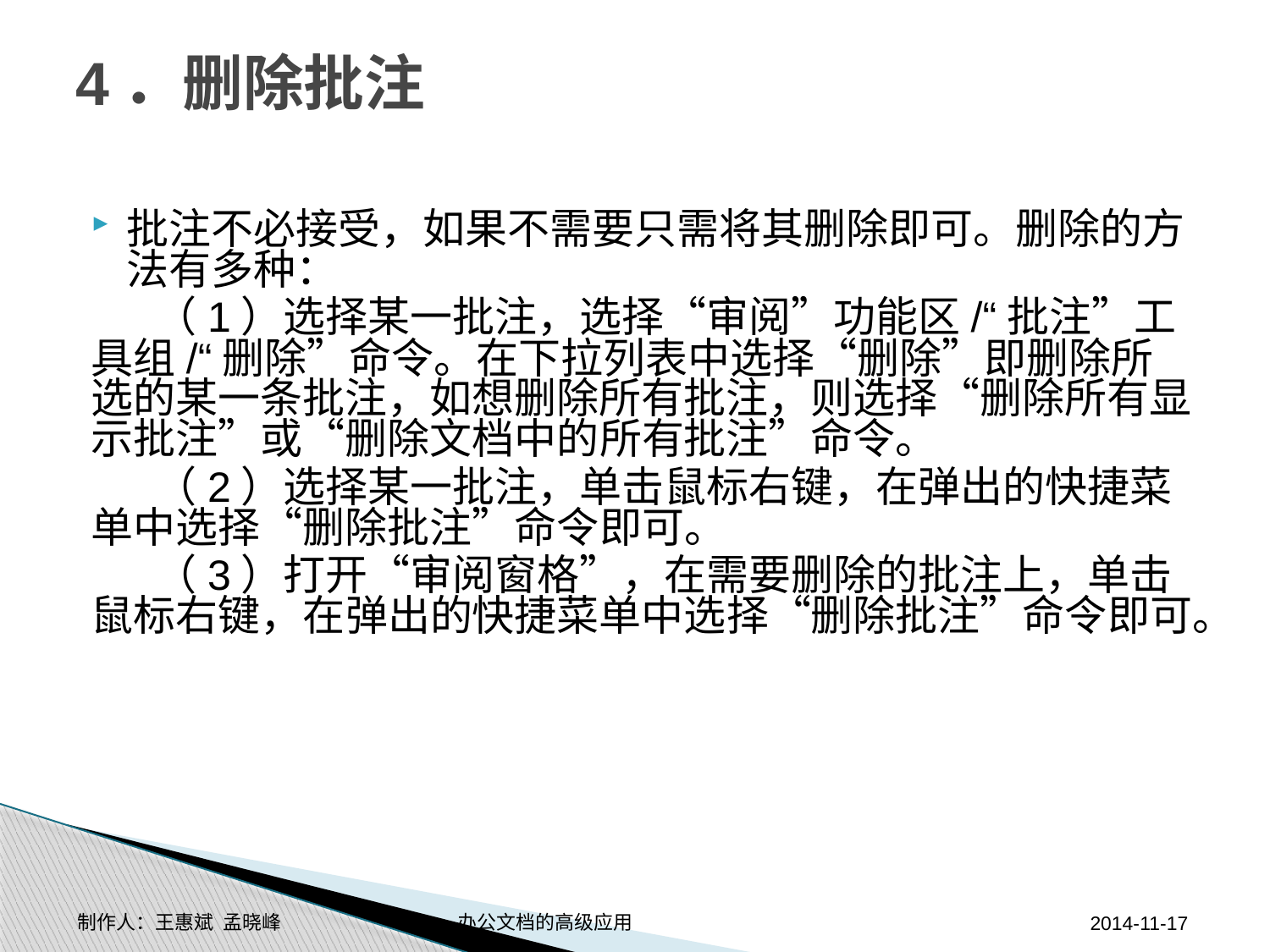

# 4．删除批注
批注不必接受，如果不需要只需将其删除即可。删除的方法有多种：
（1）选择某一批注，选择“审阅”功能区/“批注”工具组/“删除”命令。在下拉列表中选择“删除”即删除所选的某一条批注，如想删除所有批注，则选择“删除所有显示批注”或“删除文档中的所有批注”命令。
（2）选择某一批注，单击鼠标右键，在弹出的快捷菜单中选择“删除批注”命令即可。
（3）打开“审阅窗格”，在需要删除的批注上，单击鼠标右键，在弹出的快捷菜单中选择“删除批注”命令即可。
制作人：王惠斌  孟晓峰                                        办公文档的高级应用
2014-11-17